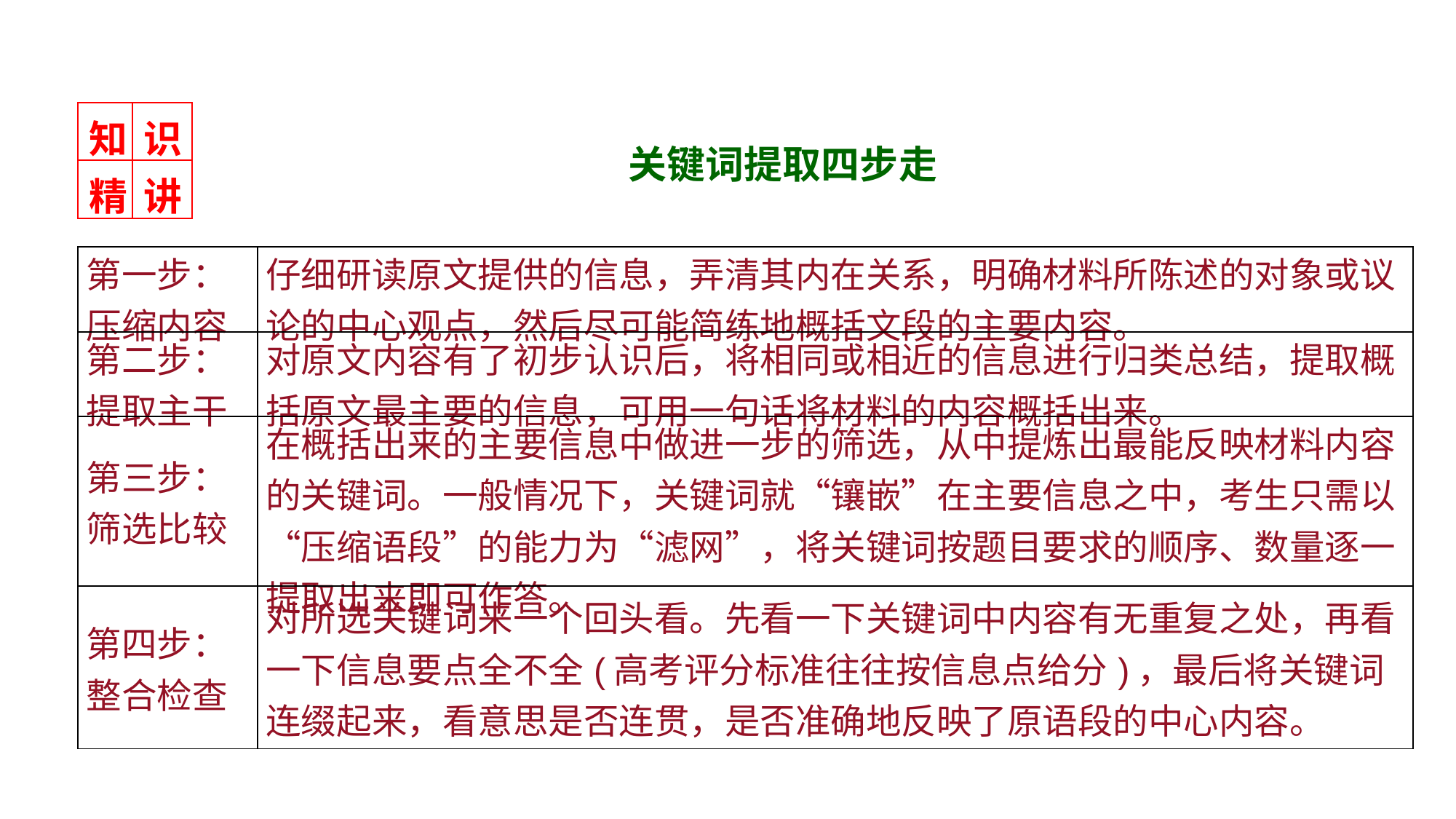

| 知 | 识 |
| --- | --- |
| 精 | 讲 |
　关键词提取四步走
| 第一步：压缩内容 | 仔细研读原文提供的信息，弄清其内在关系，明确材料所陈述的对象或议论的中心观点，然后尽可能简练地概括文段的主要内容。 |
| --- | --- |
| 第二步：提取主干 | 对原文内容有了初步认识后，将相同或相近的信息进行归类总结，提取概括原文最主要的信息，可用一句话将材料的内容概括出来。 |
| 第三步：筛选比较 | 在概括出来的主要信息中做进一步的筛选，从中提炼出最能反映材料内容的关键词。一般情况下，关键词就“镶嵌”在主要信息之中，考生只需以“压缩语段”的能力为“滤网”，将关键词按题目要求的顺序、数量逐一提取出来即可作答。 |
| 第四步：整合检查 | 对所选关键词来一个回头看。先看一下关键词中内容有无重复之处，再看一下信息要点全不全(高考评分标准往往按信息点给分)，最后将关键词连缀起来，看意思是否连贯，是否准确地反映了原语段的中心内容。 |